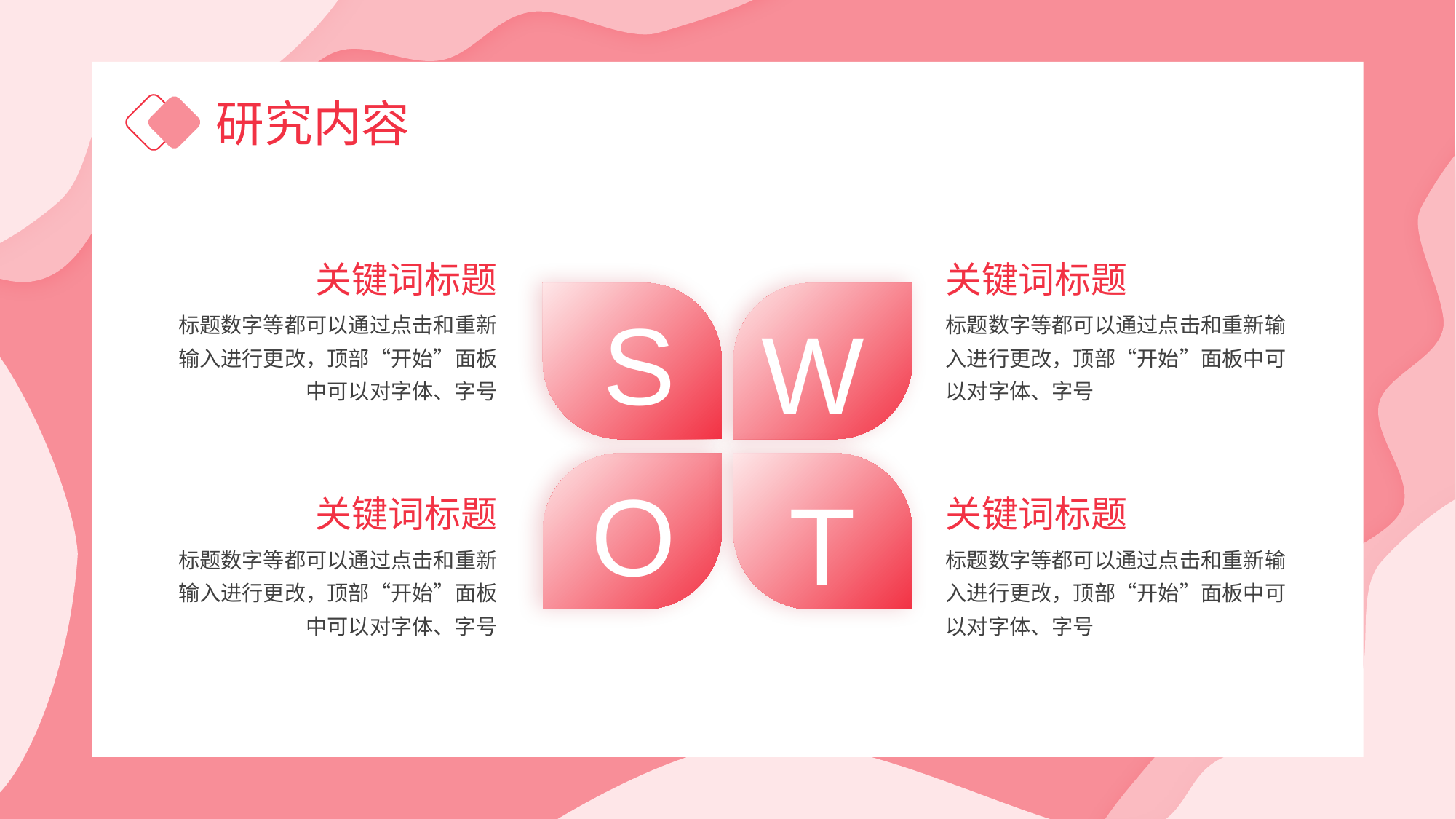

研究内容
关键词标题
关键词标题

S
标题数字等都可以通过点击和重新输入进行更改，顶部“开始”面板中可以对字体、字号
标题数字等都可以通过点击和重新输入进行更改，顶部“开始”面板中可以对字体、字号
W
O
T
关键词标题
关键词标题
标题数字等都可以通过点击和重新输入进行更改，顶部“开始”面板中可以对字体、字号
标题数字等都可以通过点击和重新输入进行更改，顶部“开始”面板中可以对字体、字号